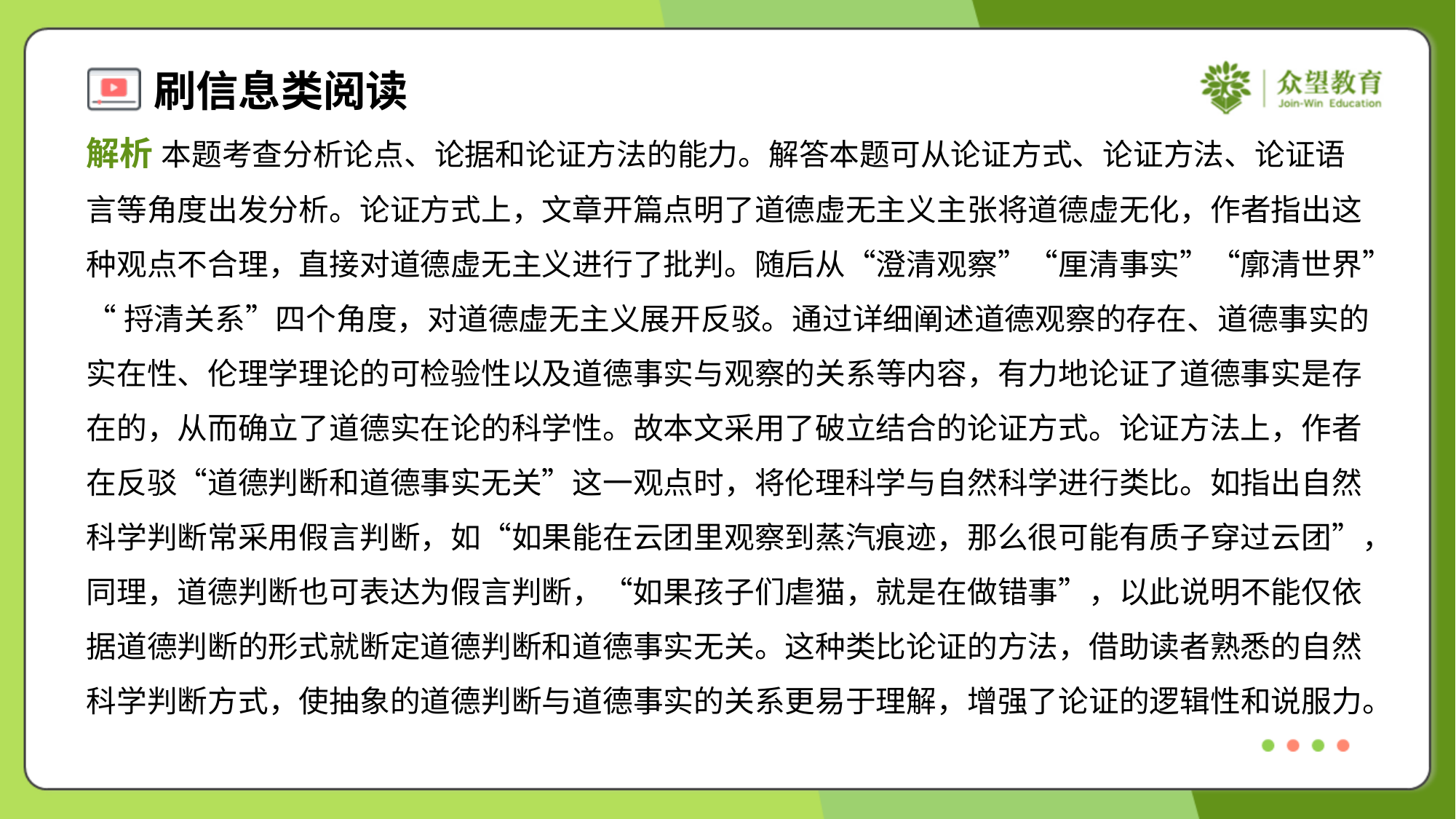

解析 本题考查分析论点、论据和论证方法的能力。解答本题可从论证方式、论证方法、论证语
言等角度出发分析。论证方式上，文章开篇点明了道德虚无主义主张将道德虚无化，作者指出这
种观点不合理，直接对道德虚无主义进行了批判。随后从“澄清观察”“厘清事实”“廓清世界”
“捋清关系”四个角度，对道德虚无主义展开反驳。通过详细阐述道德观察的存在、道德事实的
实在性、伦理学理论的可检验性以及道德事实与观察的关系等内容，有力地论证了道德事实是存
在的，从而确立了道德实在论的科学性。故本文采用了破立结合的论证方式。论证方法上，作者
在反驳“道德判断和道德事实无关”这一观点时，将伦理科学与自然科学进行类比。如指出自然
科学判断常采用假言判断，如“如果能在云团里观察到蒸汽痕迹，那么很可能有质子穿过云团”，
同理，道德判断也可表达为假言判断，“如果孩子们虐猫，就是在做错事”，以此说明不能仅依
据道德判断的形式就断定道德判断和道德事实无关。这种类比论证的方法，借助读者熟悉的自然
科学判断方式，使抽象的道德判断与道德事实的关系更易于理解，增强了论证的逻辑性和说服力。